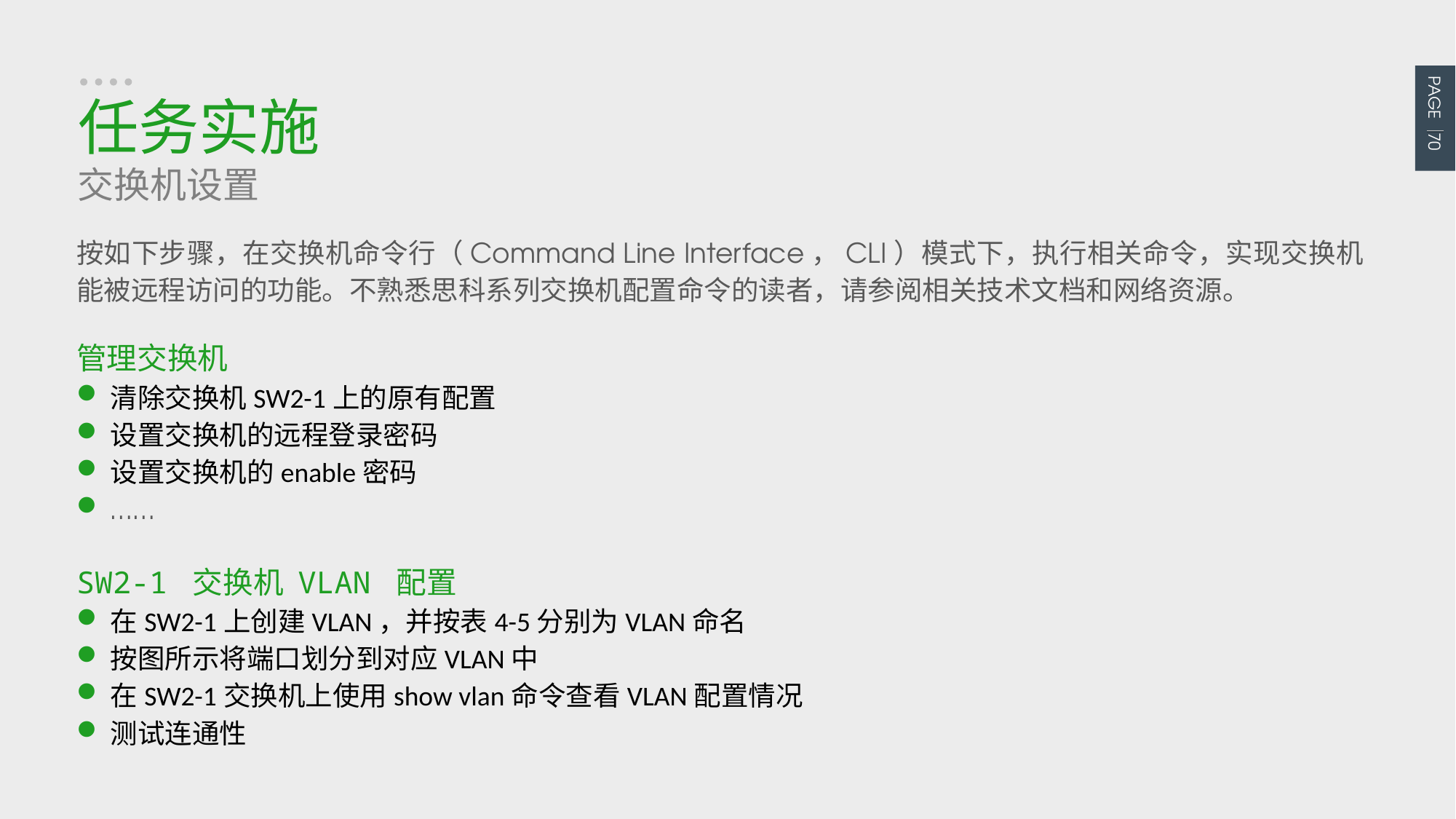

PAGE   70
任务实施
交换机设置
按如下步骤，在交换机命令行（Command Line Interface，CLI）模式下，执行相关命令，实现交换机能被远程访问的功能。不熟悉思科系列交换机配置命令的读者，请参阅相关技术文档和网络资源。
管理交换机
清除交换机SW2-1上的原有配置
设置交换机的远程登录密码
设置交换机的enable密码
……
SW2-1 交换机 VLAN 配置
在SW2-1上创建VLAN，并按表4-5分别为VLAN命名
按图所示将端口划分到对应VLAN中
在SW2-1交换机上使用show vlan命令查看VLAN配置情况
测试连通性